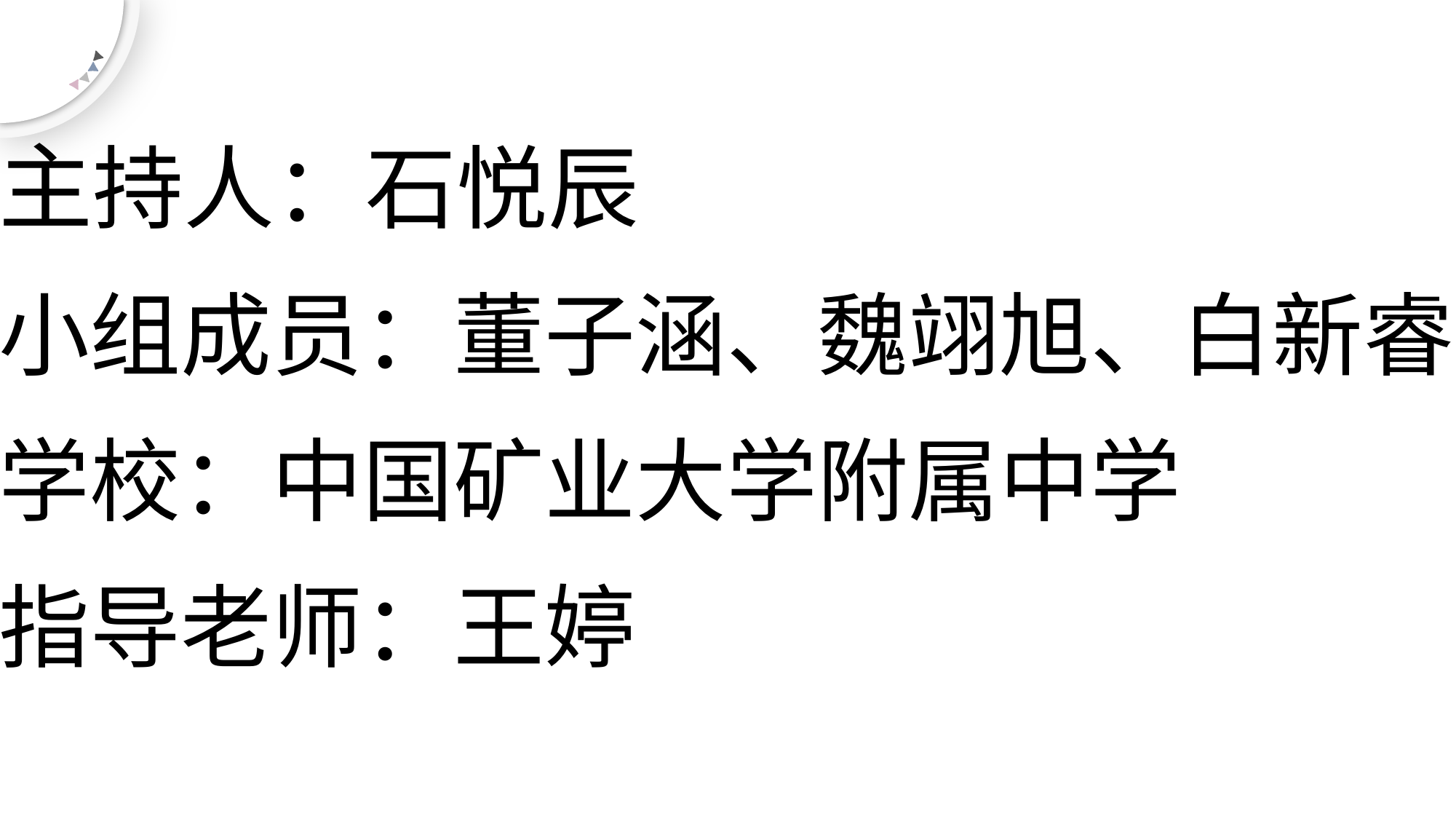

#
主持人：石悦辰
小组成员：董子涵、魏翊旭、白新睿
学校：中国矿业大学附属中学
指导老师：王婷